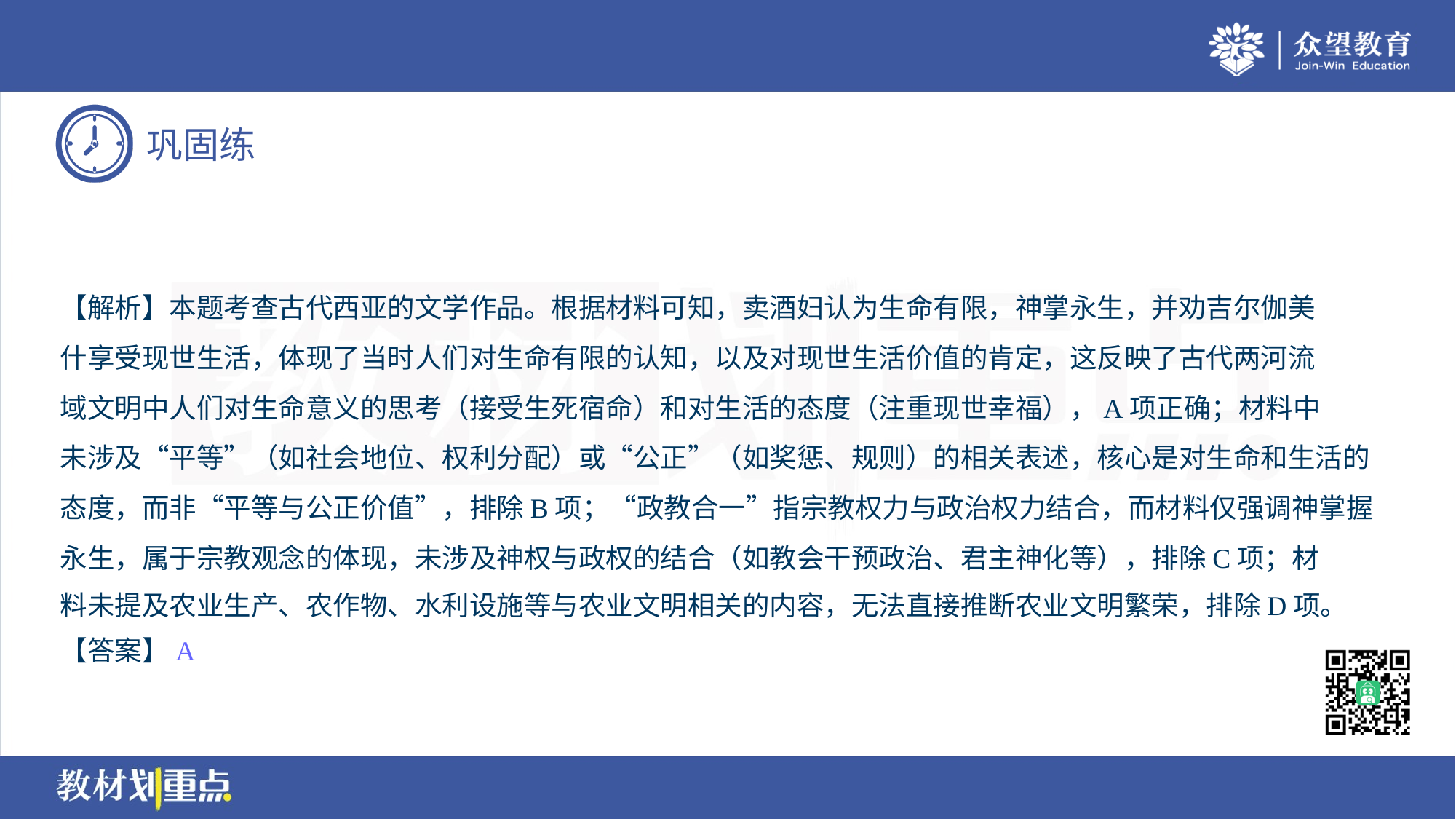

【解析】本题考查古代西亚的文学作品。根据材料可知，卖酒妇认为生命有限，神掌永生，并劝吉尔伽美
什享受现世生活，体现了当时人们对生命有限的认知，以及对现世生活价值的肯定，这反映了古代两河流
域文明中人们对生命意义的思考（接受生死宿命）和对生活的态度（注重现世幸福），A项正确；材料中
未涉及“平等”（如社会地位、权利分配）或“公正”（如奖惩、规则）的相关表述，核心是对生命和生活的
态度，而非“平等与公正价值”，排除B项；“政教合一”指宗教权力与政治权力结合，而材料仅强调神掌握
永生，属于宗教观念的体现，未涉及神权与政权的结合（如教会干预政治、君主神化等），排除C项；材
料未提及农业生产、农作物、水利设施等与农业文明相关的内容，无法直接推断农业文明繁荣，排除D项。
【答案】A